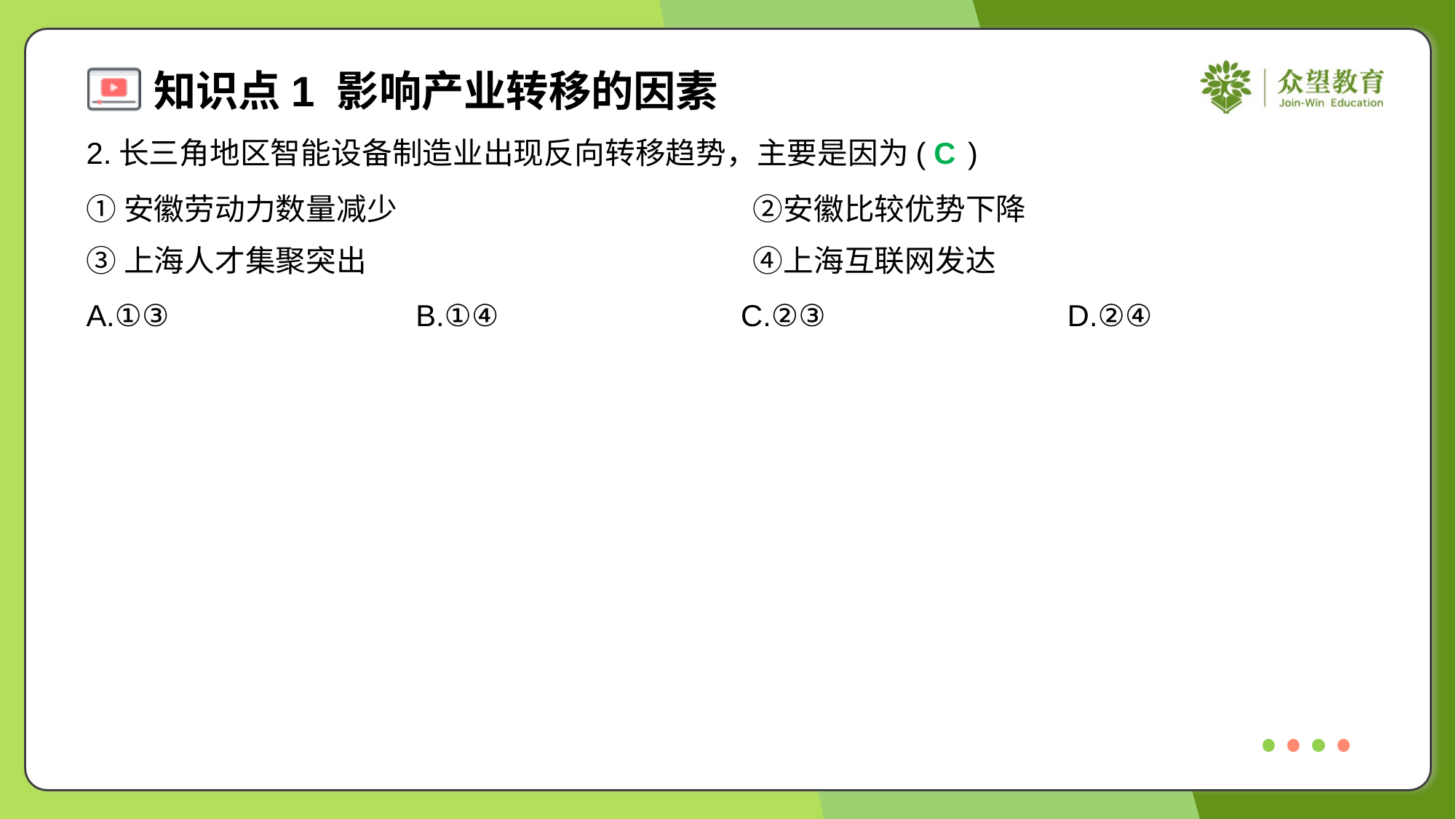

2.长三角地区智能设备制造业出现反向转移趋势，主要是因为(     )
C
①安徽劳动力数量减少	②安徽比较优势下降
③上海人才集聚突出	④上海互联网发达
A.①③	B.①④	C.②③	D.②④